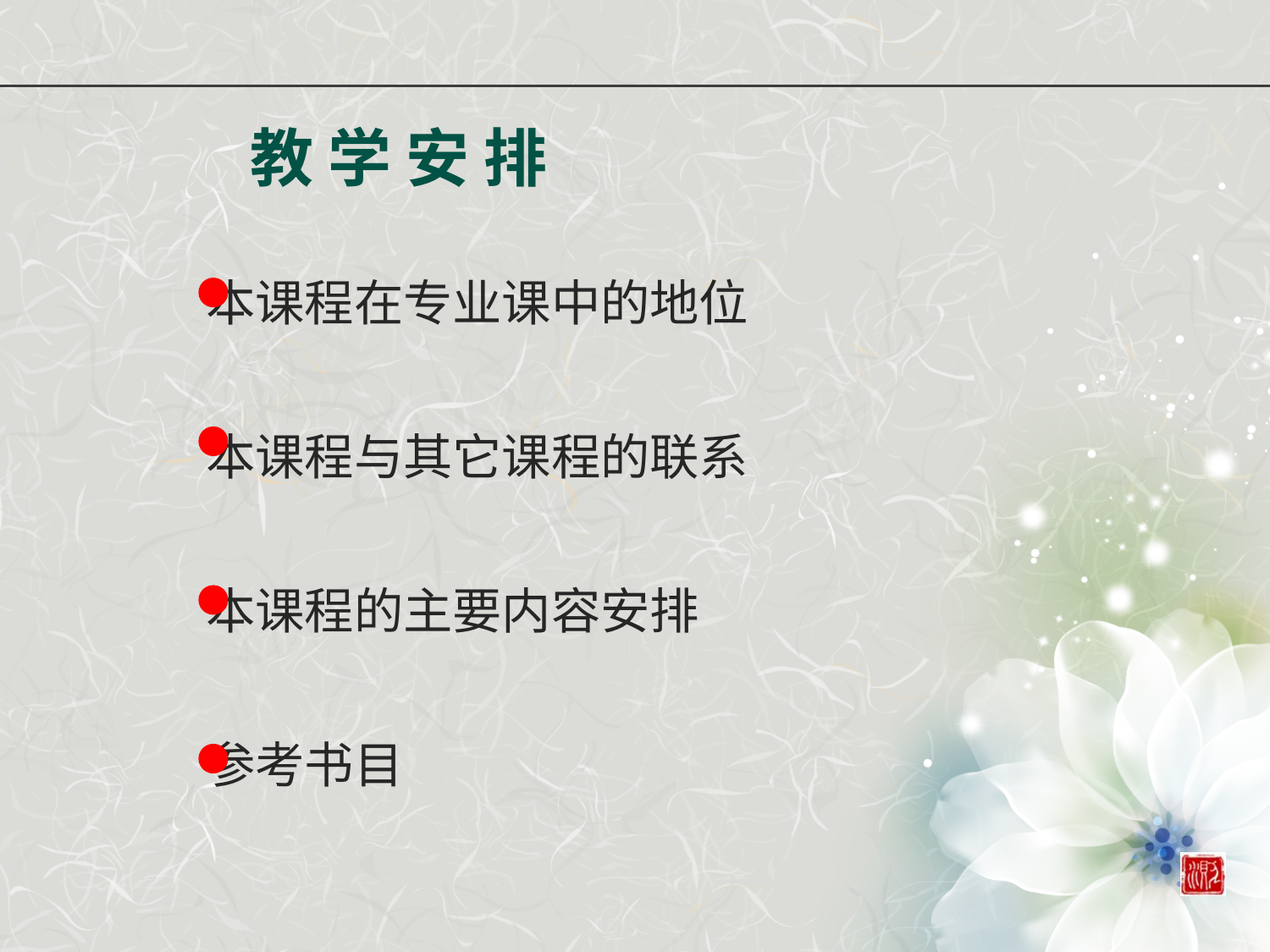

教 学 安 排
            本课程在专业课中的地位

            本课程与其它课程的联系

            本课程的主要内容安排

            参考书目